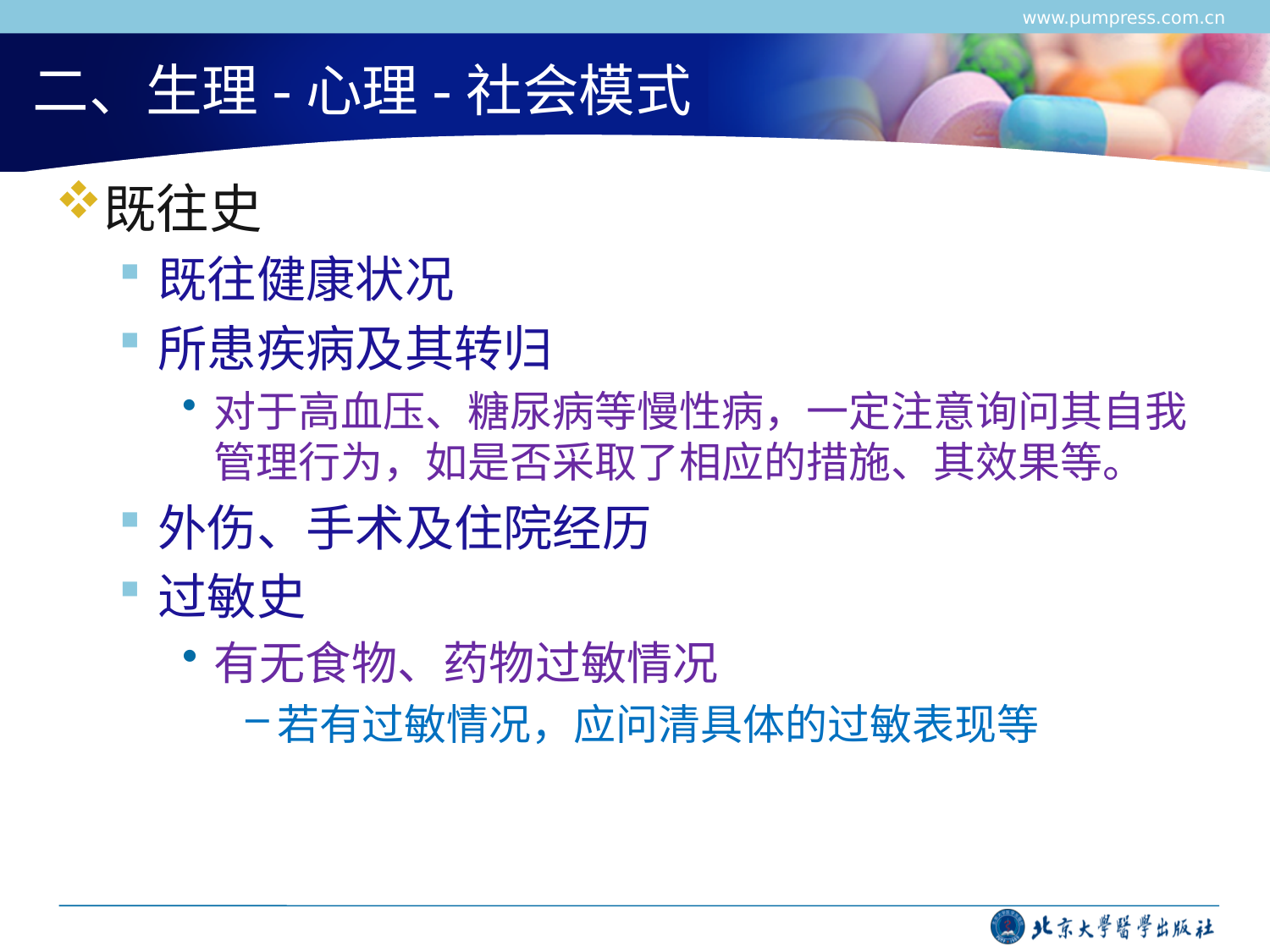

www.pumpress.com.cn
# 二、生理-心理-社会模式
既往史
既往健康状况
所患疾病及其转归
对于高血压、糖尿病等慢性病，一定注意询问其自我管理行为，如是否采取了相应的措施、其效果等。
外伤、手术及住院经历
过敏史
有无食物、药物过敏情况
若有过敏情况，应问清具体的过敏表现等